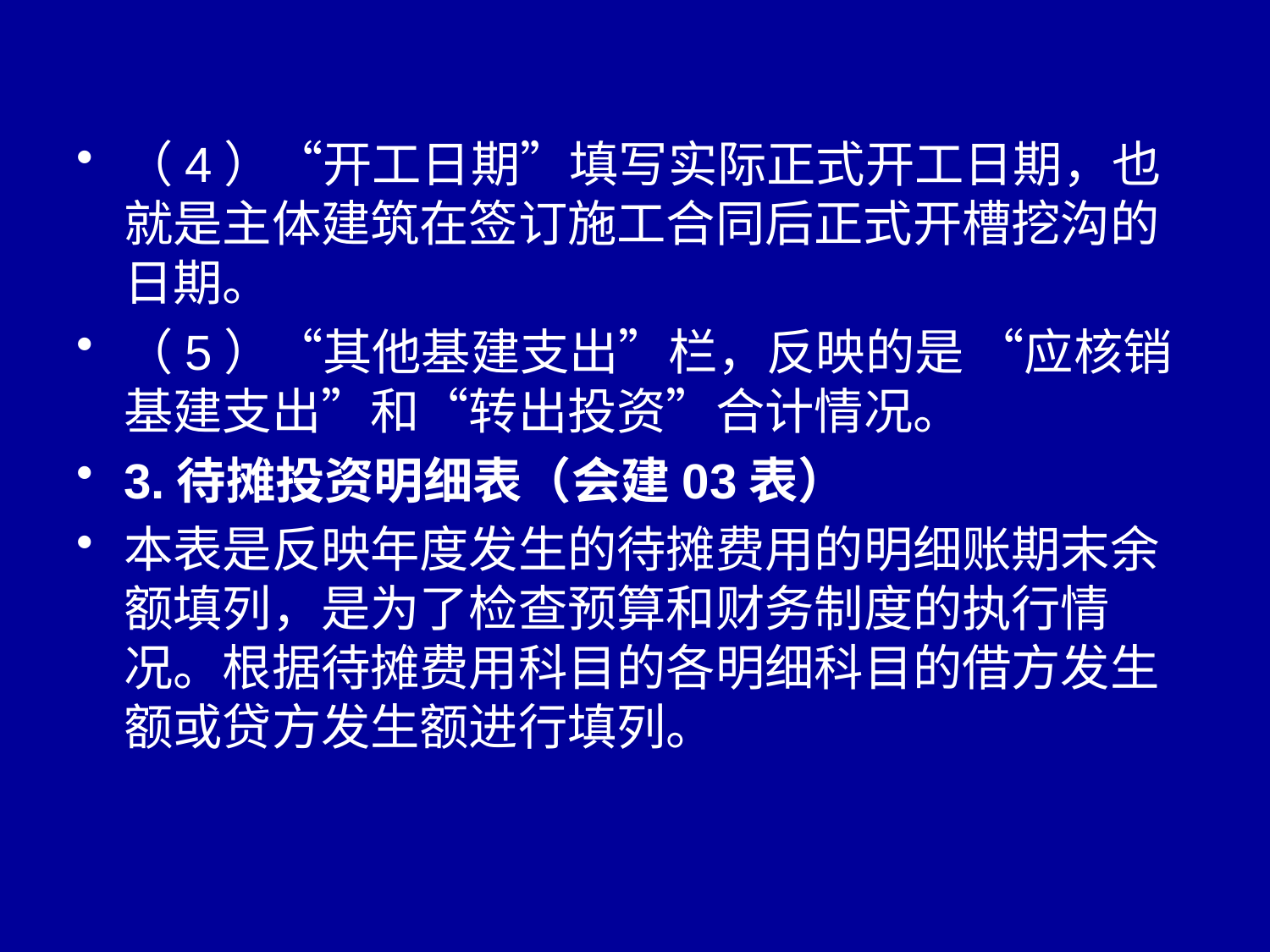

（4）“开工日期”填写实际正式开工日期，也就是主体建筑在签订施工合同后正式开槽挖沟的日期。
（5）“其他基建支出”栏，反映的是 “应核销基建支出”和“转出投资”合计情况。
3.待摊投资明细表（会建03表）
本表是反映年度发生的待摊费用的明细账期末余额填列，是为了检查预算和财务制度的执行情况。根据待摊费用科目的各明细科目的借方发生额或贷方发生额进行填列。